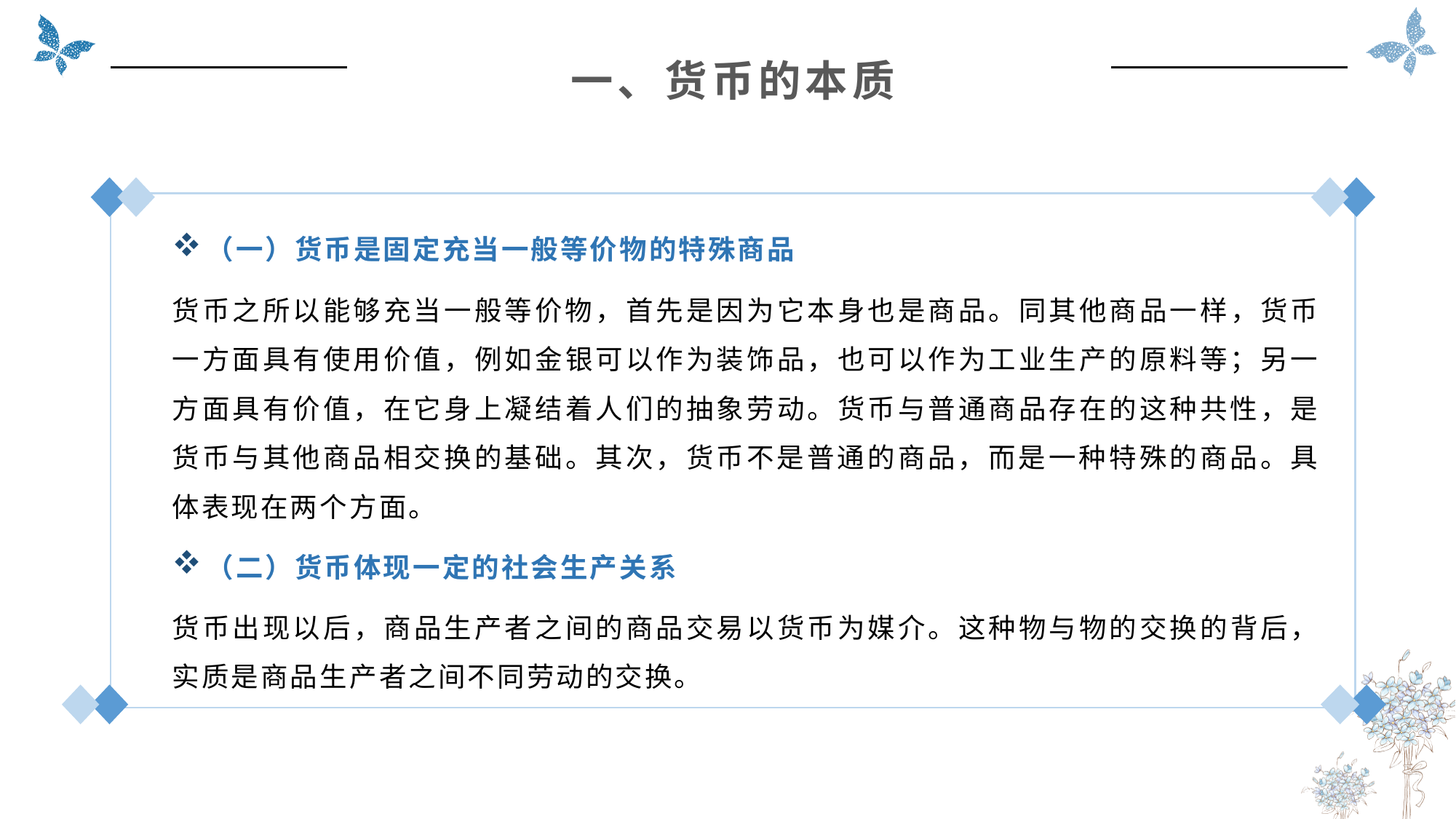

一、货币的本质

（一）货币是固定充当一般等价物的特殊商品
货币之所以能够充当一般等价物，首先是因为它本身也是商品。同其他商品一样，货币一方面具有使用价值，例如金银可以作为装饰品，也可以作为工业生产的原料等；另一方面具有价值，在它身上凝结着人们的抽象劳动。货币与普通商品存在的这种共性，是货币与其他商品相交换的基础。其次，货币不是普通的商品，而是一种特殊的商品。具体表现在两个方面。
（二）货币体现一定的社会生产关系
货币出现以后，商品生产者之间的商品交易以货币为媒介。这种物与物的交换的背后，实质是商品生产者之间不同劳动的交换。